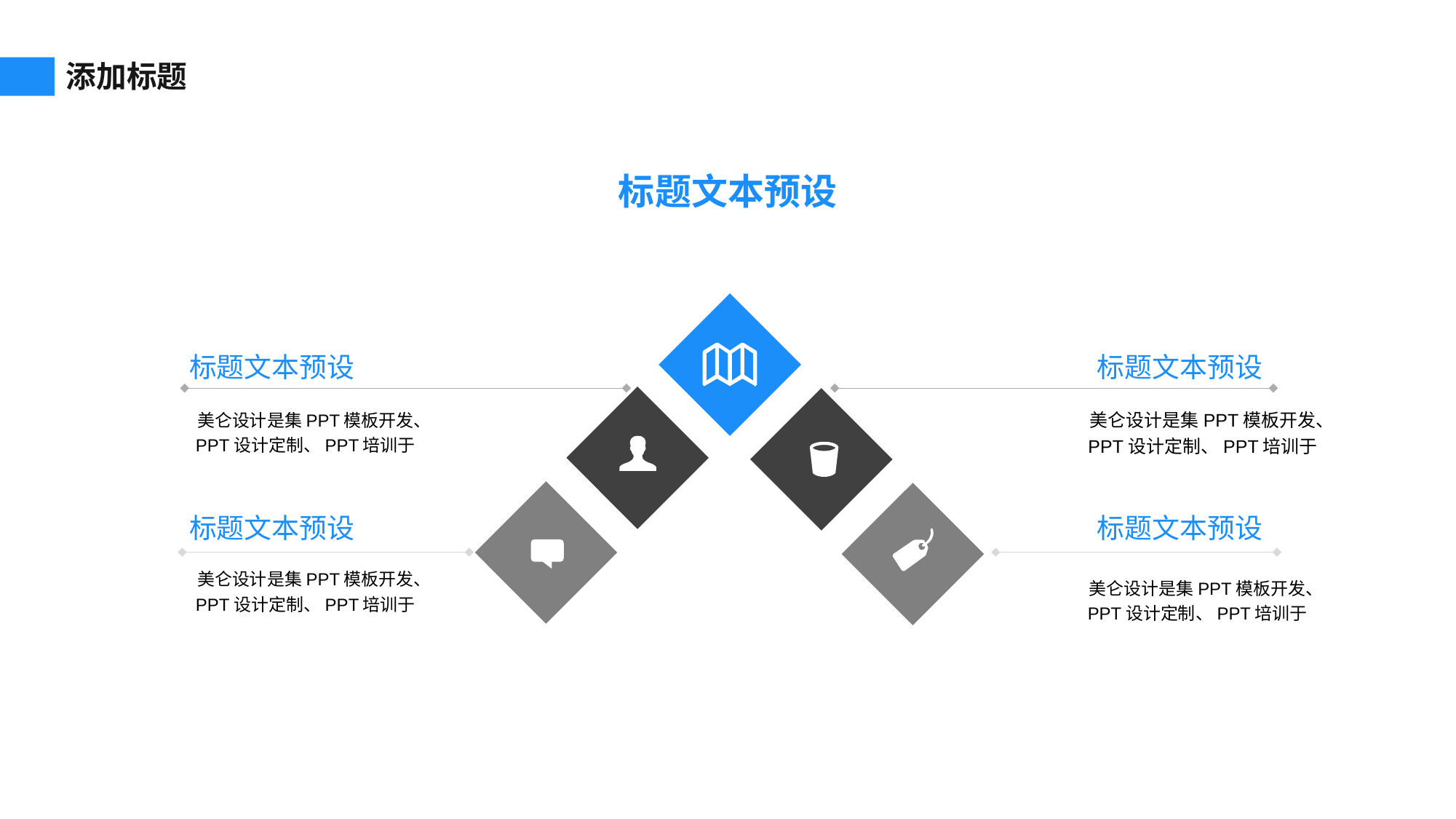

添加标题

标题文本预设

标题文本预设
标题文本预设

美仑设计是集PPT模板开发、PPT设计定制、PPT培训于
美仑设计是集PPT模板开发、PPT设计定制、PPT培训于

标题文本预设
标题文本预设

美仑设计是集PPT模板开发、PPT设计定制、PPT培训于
美仑设计是集PPT模板开发、PPT设计定制、PPT培训于